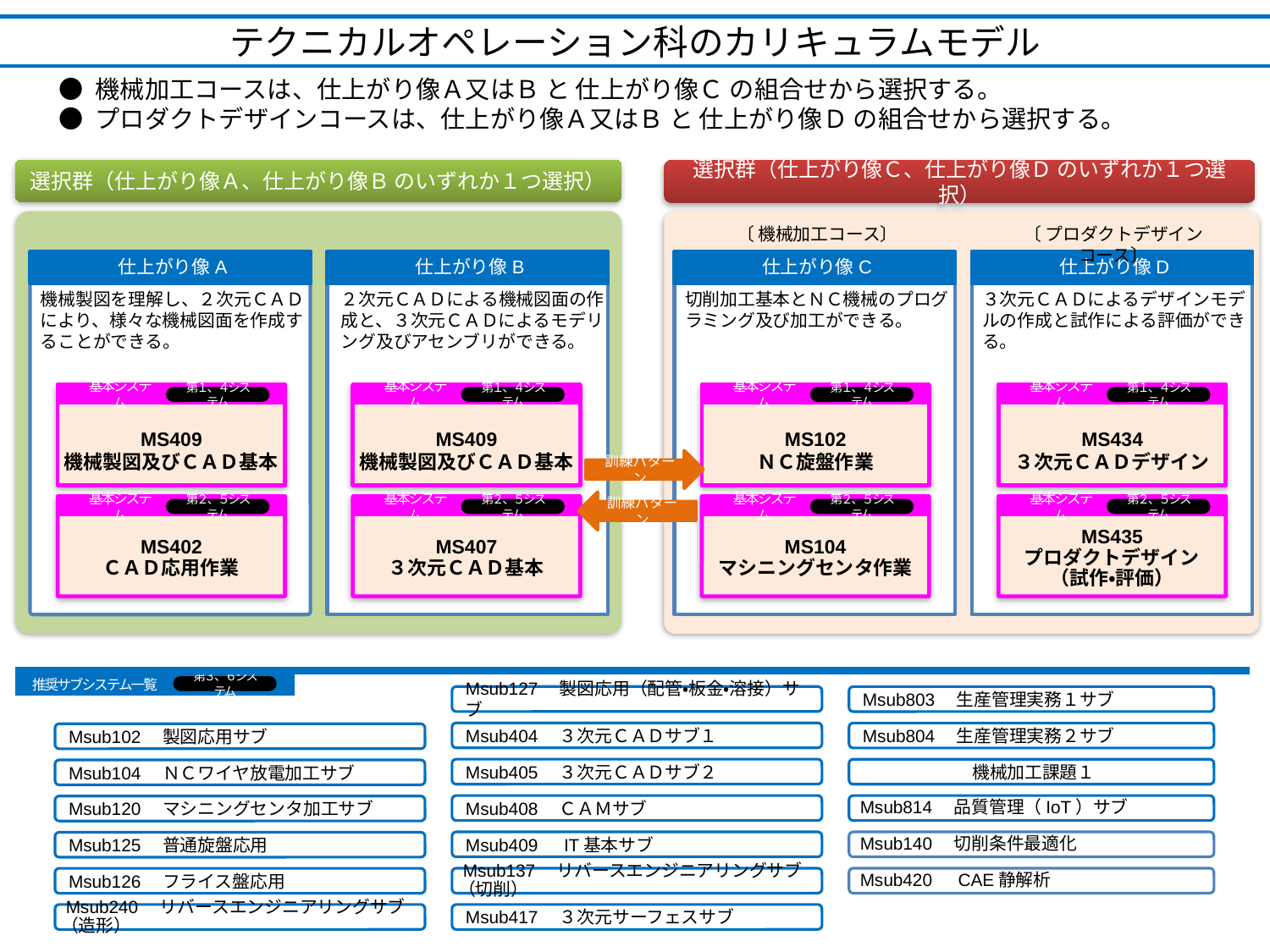

テクニカルオペレーション科のカリキュラムモデル
● 機械加工コースは、仕上がり像Ａ又はＢ と 仕上がり像Ｃ の組合せから選択する。
● プロダクトデザインコースは、仕上がり像Ａ又はＢ と 仕上がり像Ｄ の組合せから選択する。
選択群（仕上がり像Ａ、仕上がり像Ｂ のいずれか１つ選択）
選択群（仕上がり像Ｃ、仕上がり像Ｄ のいずれか１つ選択）

〔 機械加工コース〕
〔 プロダクトデザインコース〕
仕上がり像A

機械製図を理解し、２次元ＣＡＤにより、様々な機械図面を作成することができる。
仕上がり像B

２次元ＣＡＤによる機械図面の作成と、３次元ＣＡＤによるモデリング及びアセンブリができる。
仕上がり像C

切削加工基本とＮＣ機械のプログラミング及び加工ができる。
仕上がり像D

３次元ＣＡＤによるデザインモデルの作成と試作による評価ができる。

基本システム

MS409
機械製図及びＣＡＤ基本

MS402
ＣＡＤ応用作業
第１、４システム

基本システム
第２、５システム

基本システム

MS409
機械製図及びＣＡＤ基本

MS407
３次元ＣＡＤ基本
第１、４システム

基本システム
第２、５システム

基本システム

MS102
ＮＣ旋盤作業

MS104
マシニングセンタ作業
第１、４システム

基本システム
第２、５システム

基本システム

MS434
３次元ＣＡＤデザイン

MS435
プロダクトデザイン
（試作・評価）
第１、４システム

基本システム
第２、５システム
訓練パターン
訓練パターン

推奨サブシステム一覧
第３、６システム
Msub127　製図応用（配管・板金・溶接）サブ
Msub803　生産管理実務１サブ
Msub404　３次元ＣＡＤサブ１
Msub804　生産管理実務２サブ
Msub102　製図応用サブ
Msub405　３次元ＣＡＤサブ２
　　　　　　 機械加工課題１
Msub104　ＮＣワイヤ放電加工サブ
Msub408　ＣＡＭサブ
 Msub814　品質管理（IoT）サブ
Msub120　マシニングセンタ加工サブ
Msub409　IT基本サブ
 Msub140　切削条件最適化
Msub125　普通旋盤応用
 Msub137　リバースエンジニアリングサブ（切削）
 Msub420　CAE静解析
Msub126　フライス盤応用
 Msub240　リバースエンジニアリングサブ（造形）
Msub417　３次元サーフェスサブ